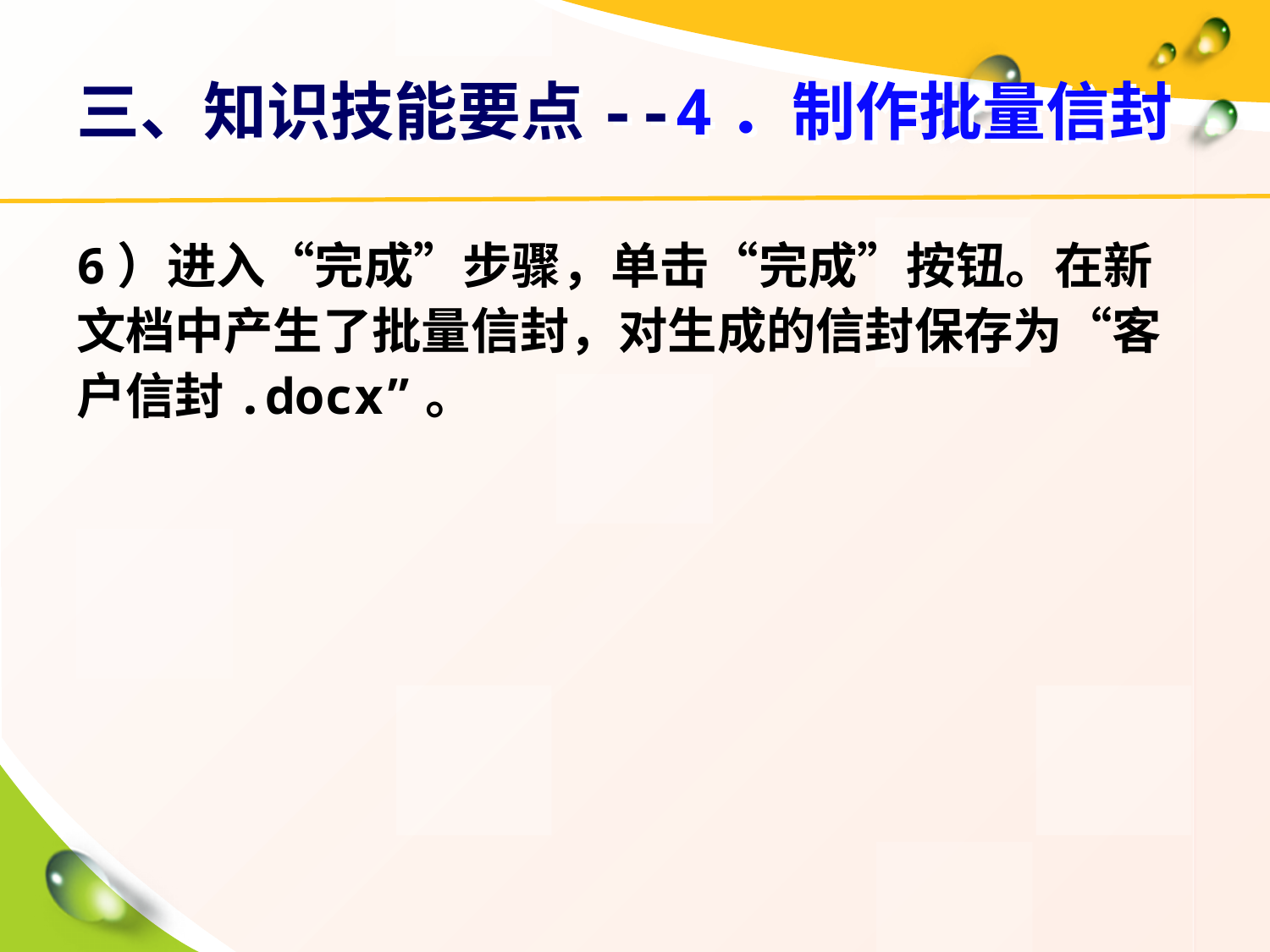

# 三、知识技能要点--4．制作批量信封
6）进入“完成”步骤，单击“完成”按钮。在新文档中产生了批量信封，对生成的信封保存为“客户信封.docx”。